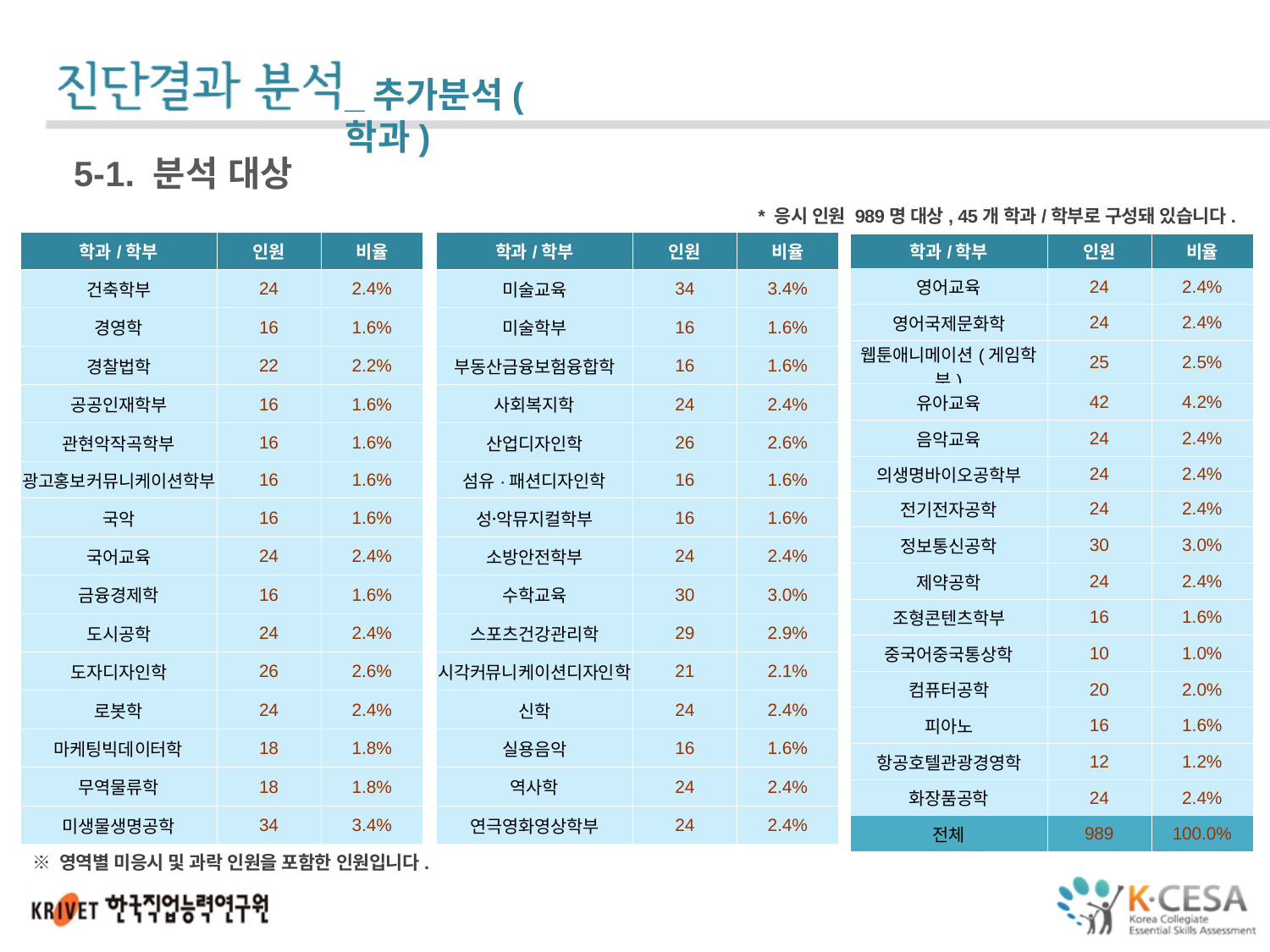

_추가분석(학과)
5-1. 분석 대상
* 응시 인원 989명 대상, 45개 학과/학부로 구성돼 있습니다.
| 학과/학부 | 인원 | 비율 |
| --- | --- | --- |
| 건축학부 | 24 | 2.4% |
| 경영학 | 16 | 1.6% |
| 경찰법학 | 22 | 2.2% |
| 공공인재학부 | 16 | 1.6% |
| 관현악작곡학부 | 16 | 1.6% |
| 광고홍보커뮤니케이션학부 | 16 | 1.6% |
| 국악 | 16 | 1.6% |
| 국어교육 | 24 | 2.4% |
| 금융경제학 | 16 | 1.6% |
| 도시공학 | 24 | 2.4% |
| 도자디자인학 | 26 | 2.6% |
| 로봇학 | 24 | 2.4% |
| 마케팅빅데이터학 | 18 | 1.8% |
| 무역물류학 | 18 | 1.8% |
| 미생물생명공학 | 34 | 3.4% |
| 학과/학부 | 인원 | 비율 |
| --- | --- | --- |
| 미술교육 | 34 | 3.4% |
| 미술학부 | 16 | 1.6% |
| 부동산금융보험융합학 | 16 | 1.6% |
| 사회복지학 | 24 | 2.4% |
| 산업디자인학 | 26 | 2.6% |
| 섬유·패션디자인학 | 16 | 1.6% |
| 성악〮뮤지컬학부 | 16 | 1.6% |
| 소방안전학부 | 24 | 2.4% |
| 수학교육 | 30 | 3.0% |
| 스포츠건강관리학 | 29 | 2.9% |
| 시각커뮤니케이션디자인학 | 21 | 2.1% |
| 신학 | 24 | 2.4% |
| 실용음악 | 16 | 1.6% |
| 역사학 | 24 | 2.4% |
| 연극영화영상학부 | 24 | 2.4% |
| 학과/학부 | 인원 | 비율 |
| --- | --- | --- |
| 영어교육 | 24 | 2.4% |
| 영어국제문화학 | 24 | 2.4% |
| 웹툰애니메이션(게임학부) | 25 | 2.5% |
| 유아교육 | 42 | 4.2% |
| 음악교육 | 24 | 2.4% |
| 의생명바이오공학부 | 24 | 2.4% |
| 전기전자공학 | 24 | 2.4% |
| 정보통신공학 | 30 | 3.0% |
| 제약공학 | 24 | 2.4% |
| 조형콘텐츠학부 | 16 | 1.6% |
| 중국어중국통상학 | 10 | 1.0% |
| 컴퓨터공학 | 20 | 2.0% |
| 피아노 | 16 | 1.6% |
| 항공호텔관광경영학 | 12 | 1.2% |
| 화장품공학 | 24 | 2.4% |
| 전체 | 989 | 100.0% |
※ 영역별 미응시 및 과락 인원을 포함한 인원입니다.